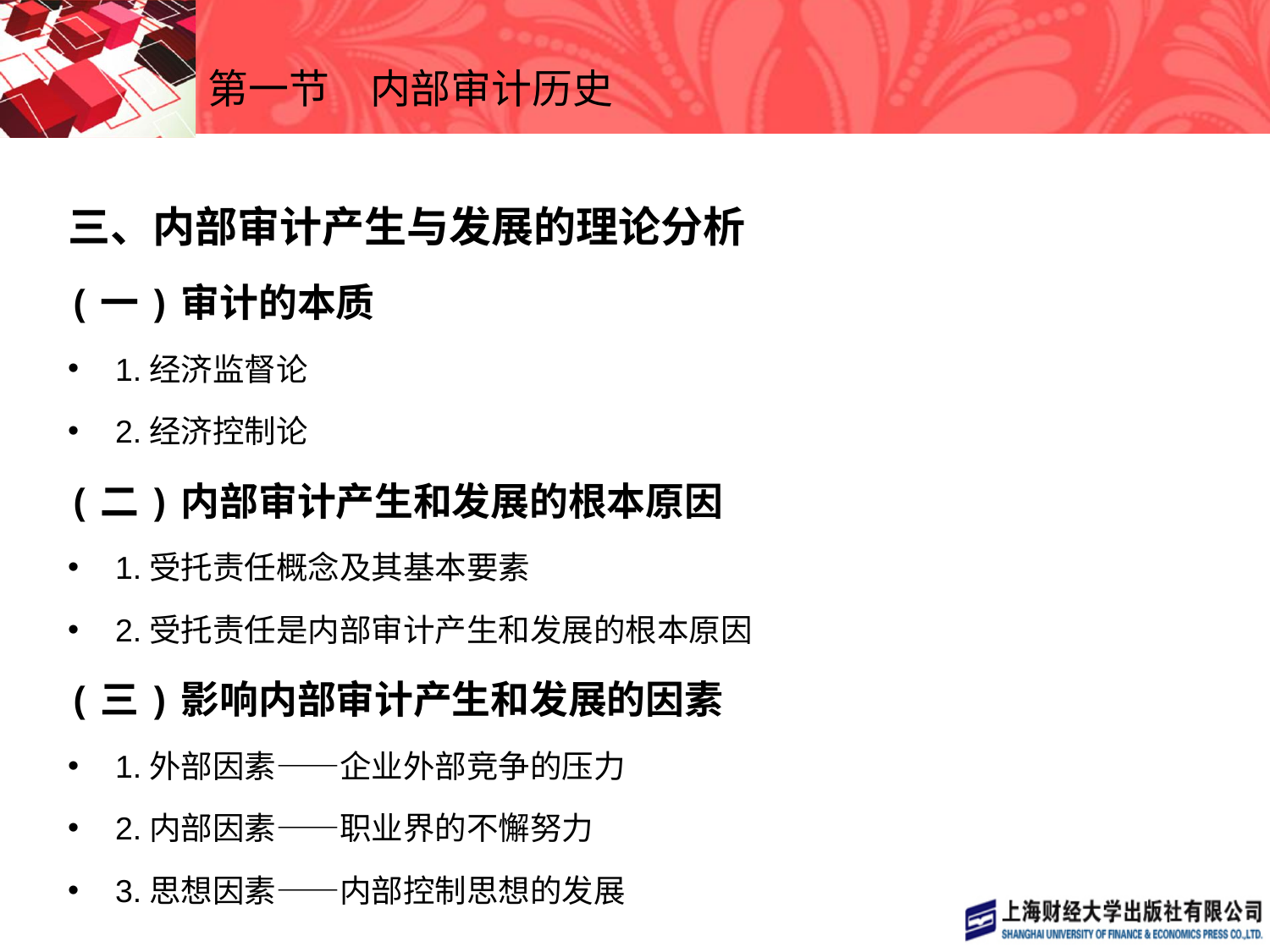

# 第一节　内部审计历史
三、内部审计产生与发展的理论分析
(一)审计的本质
1.经济监督论
2.经济控制论
(二)内部审计产生和发展的根本原因
1.受托责任概念及其基本要素
2.受托责任是内部审计产生和发展的根本原因
(三)影响内部审计产生和发展的因素
1.外部因素——企业外部竞争的压力
2.内部因素——职业界的不懈努力
3.思想因素——内部控制思想的发展